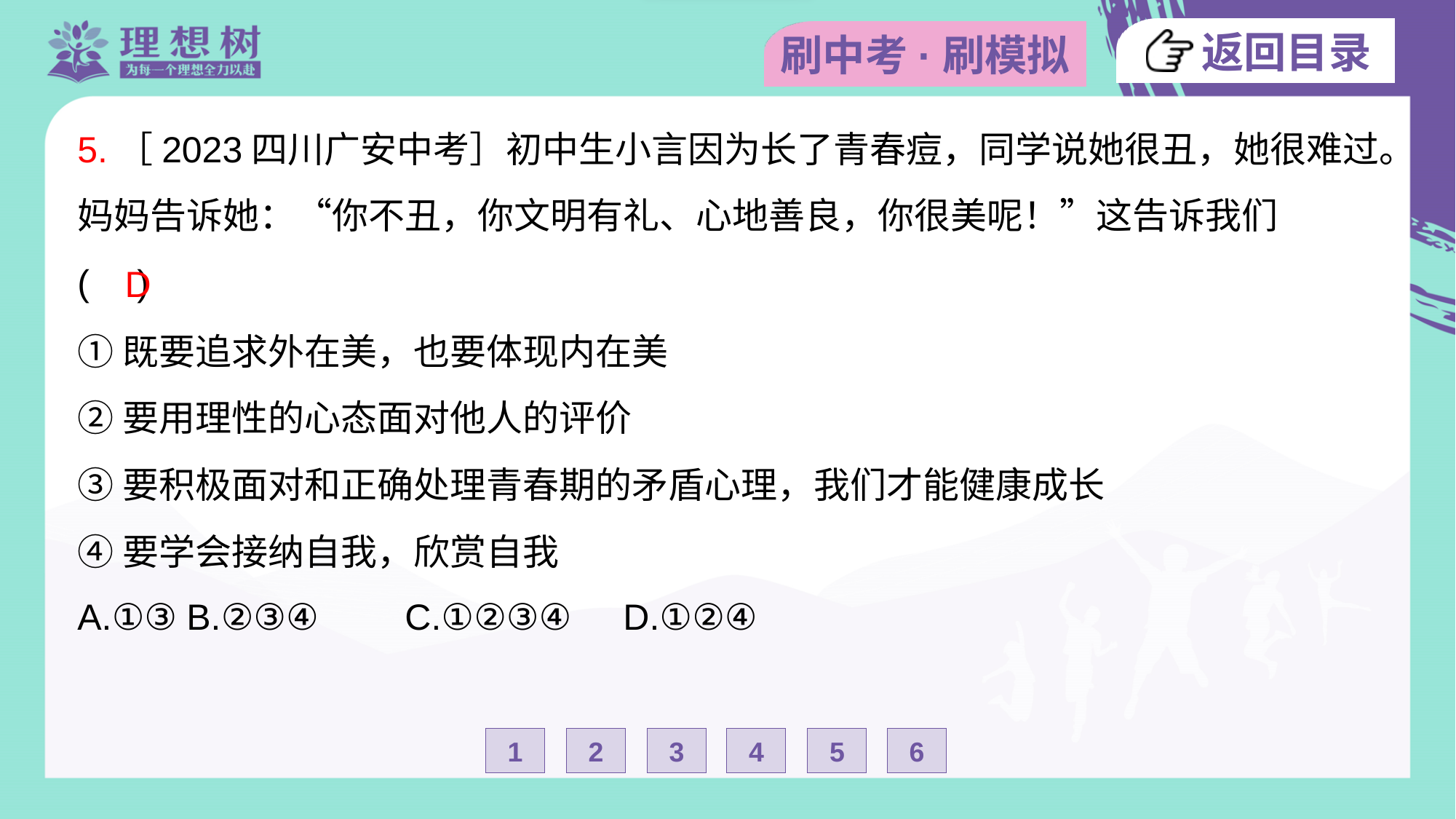

5.［2023四川广安中考］初中生小言因为长了青春痘，同学说她很丑，她很难过。
妈妈告诉她：“你不丑，你文明有礼、心地善良，你很美呢！”这告诉我们
(     )
D
①既要追求外在美，也要体现内在美
②要用理性的心态面对他人的评价
③要积极面对和正确处理青春期的矛盾心理，我们才能健康成长
④要学会接纳自我，欣赏自我
A.①③	B.②③④	C.①②③④	D.①②④